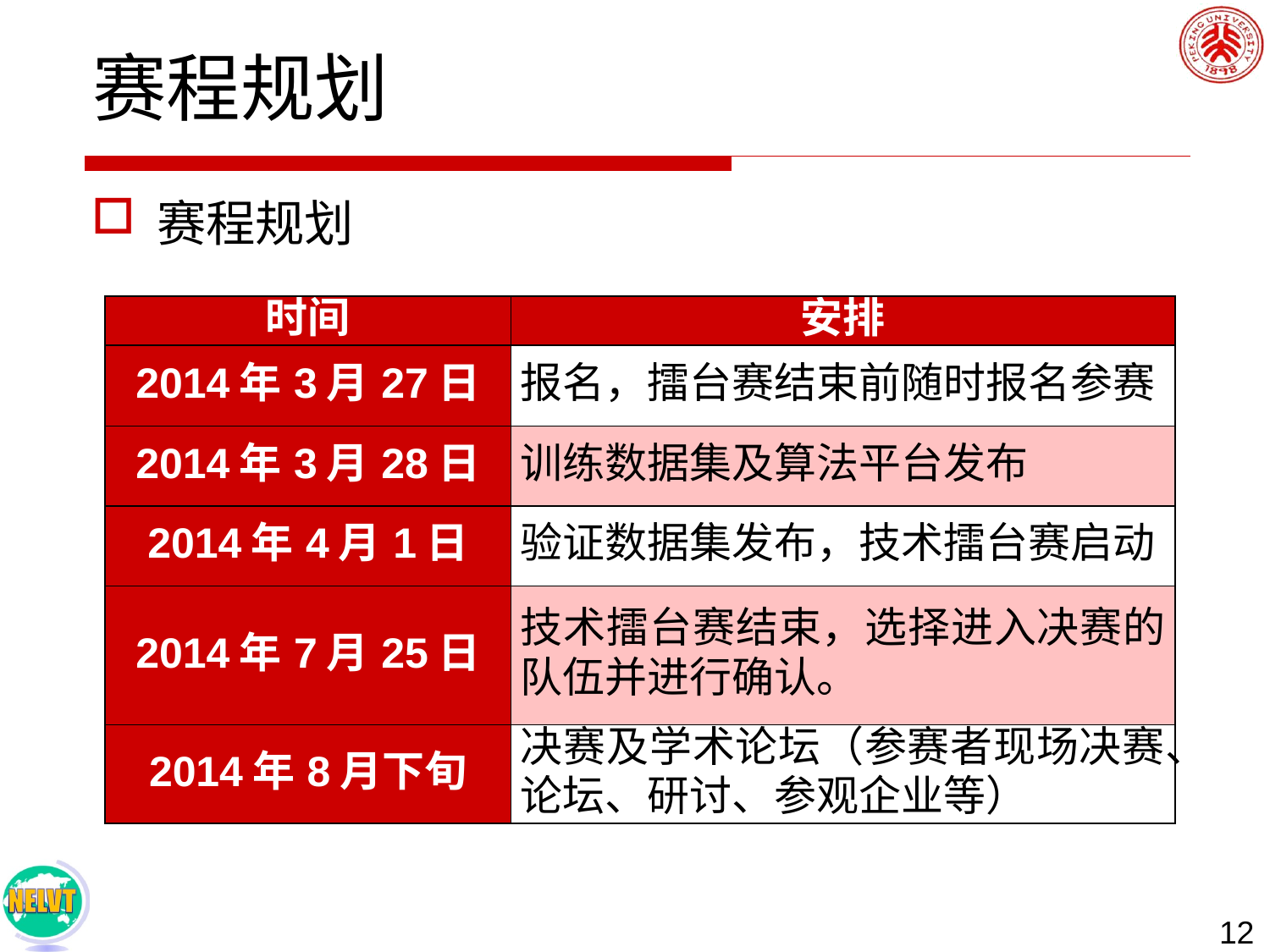

# 赛程规划
赛程规划
| 时间 | 安排 |
| --- | --- |
| 2014年3月27日 | 报名，擂台赛结束前随时报名参赛 |
| 2014年3月28日 | 训练数据集及算法平台发布 |
| 2014年4月1日 | 验证数据集发布，技术擂台赛启动 |
| 2014年7月25日 | 技术擂台赛结束，选择进入决赛的队伍并进行确认。 |
| 2014年8月下旬 | 决赛及学术论坛（参赛者现场决赛、论坛、研讨、参观企业等） |
12